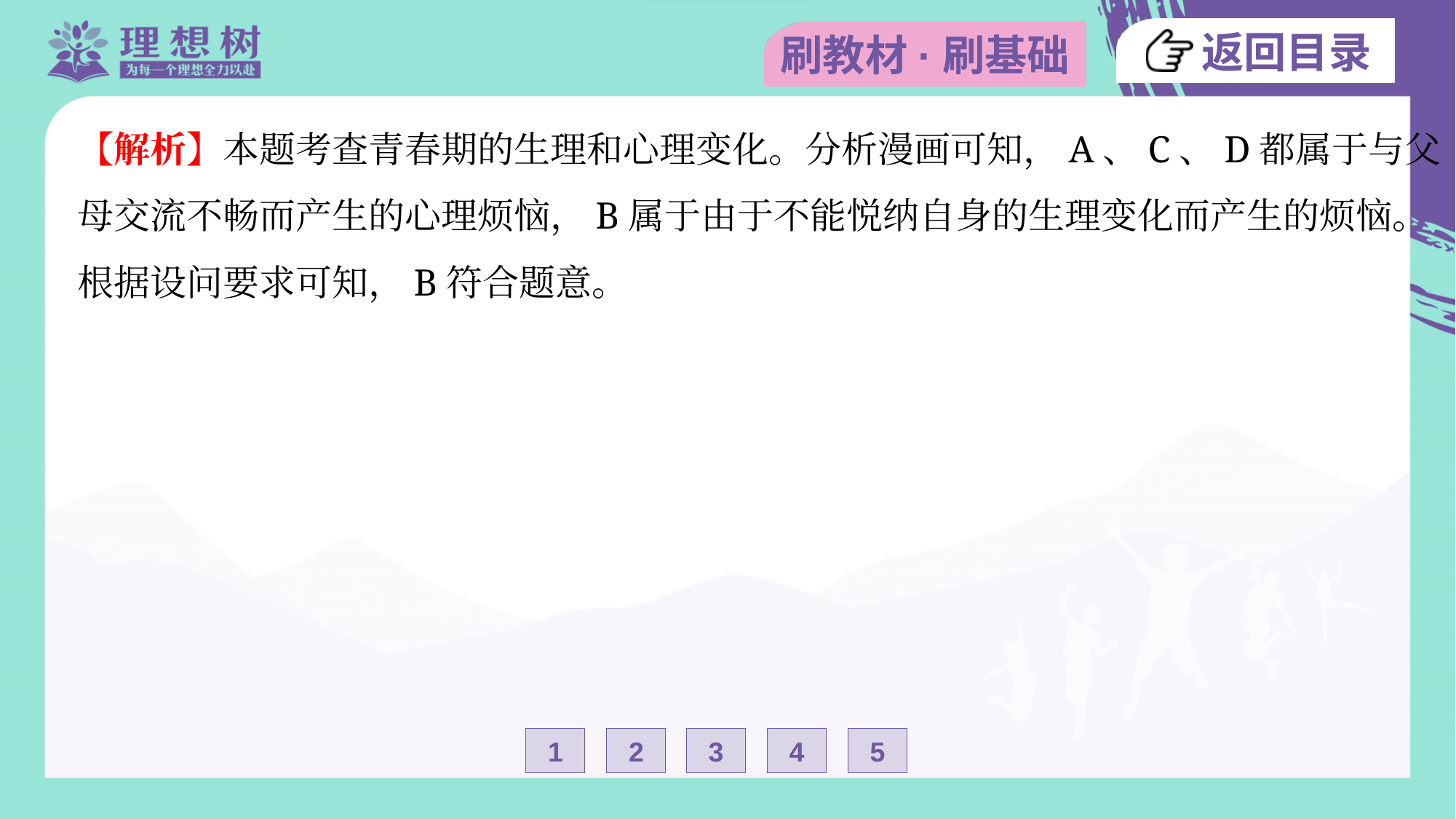

【解析】本题考查青春期的生理和心理变化。分析漫画可知，A、C、D都属于与父
母交流不畅而产生的心理烦恼，B属于由于不能悦纳自身的生理变化而产生的烦恼。
根据设问要求可知，B符合题意。